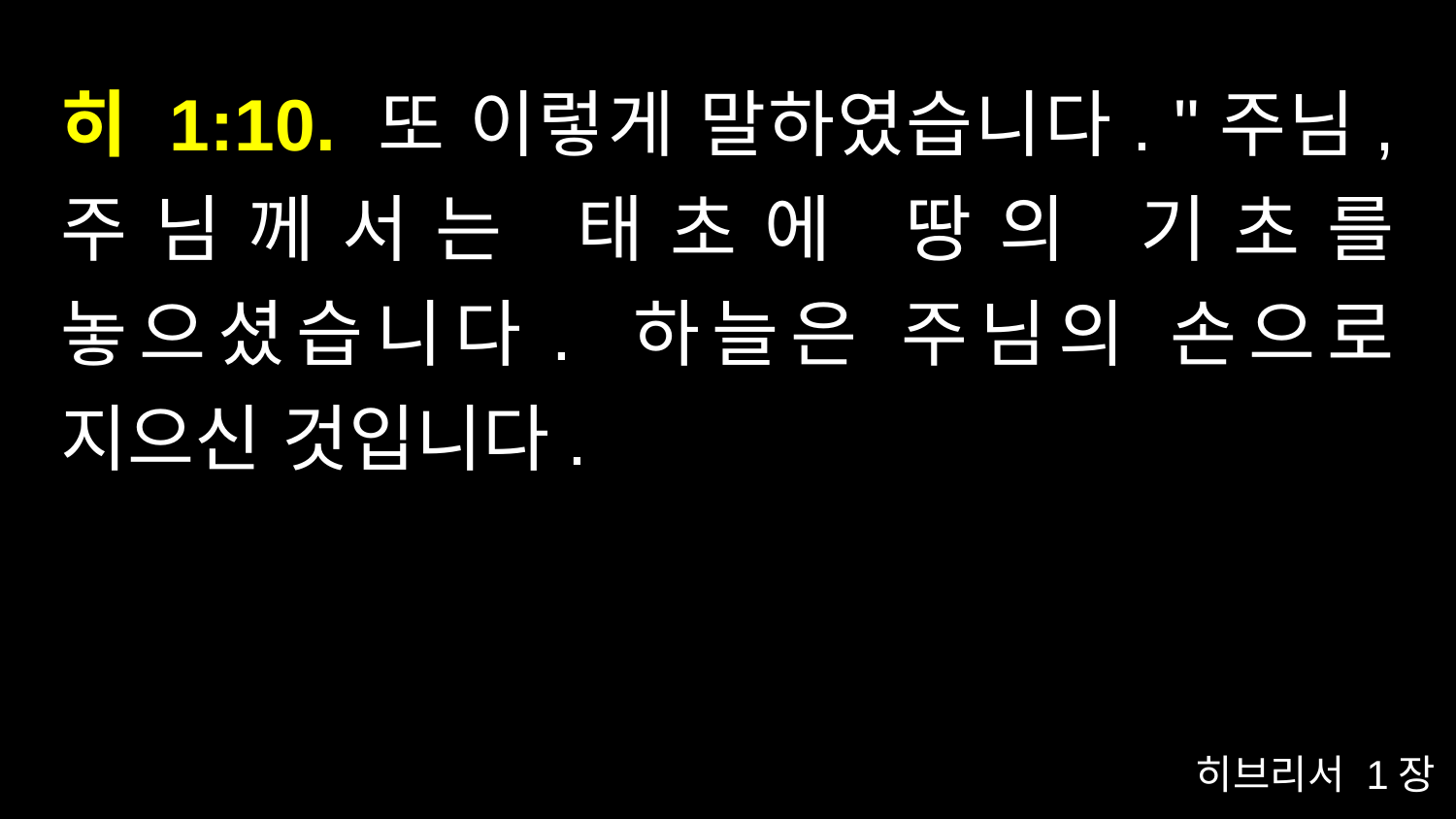

# 히 1:10. 또 이렇게 말하였습니다. "주님, 주님께서는 태초에 땅의 기초를 놓으셨습니다. 하늘은 주님의 손으로 지으신 것입니다.
히브리서 1장